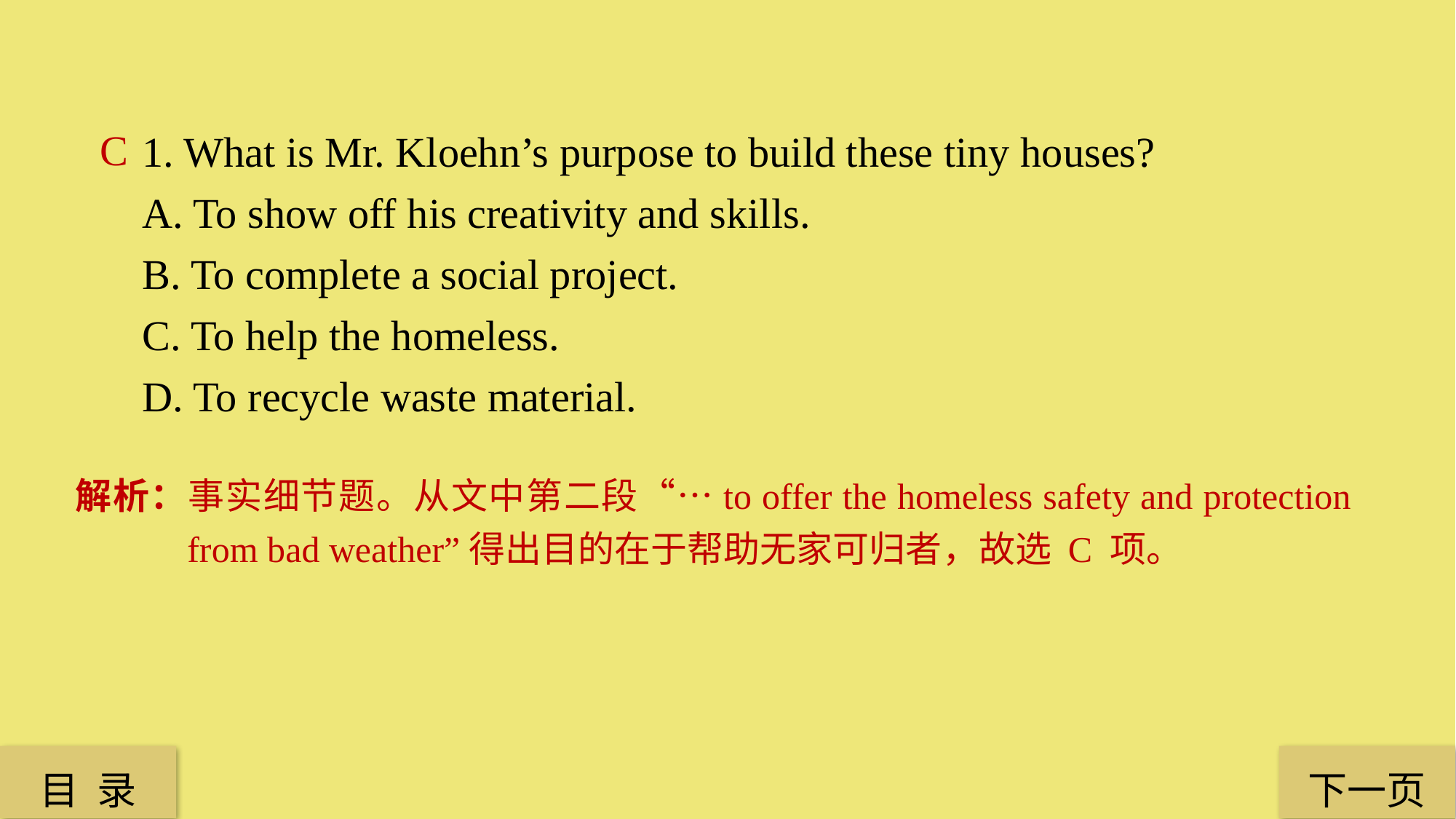

1. What is Mr. Kloehn’s purpose to build these tiny houses?
A. To show off his creativity and skills.
B. To complete a social project.
C. To help the homeless.
D. To recycle waste material.
C
解析：事实细节题。从文中第二段“…to offer the homeless safety and protection from bad weather”得出目的在于帮助无家可归者，故选 C 项。